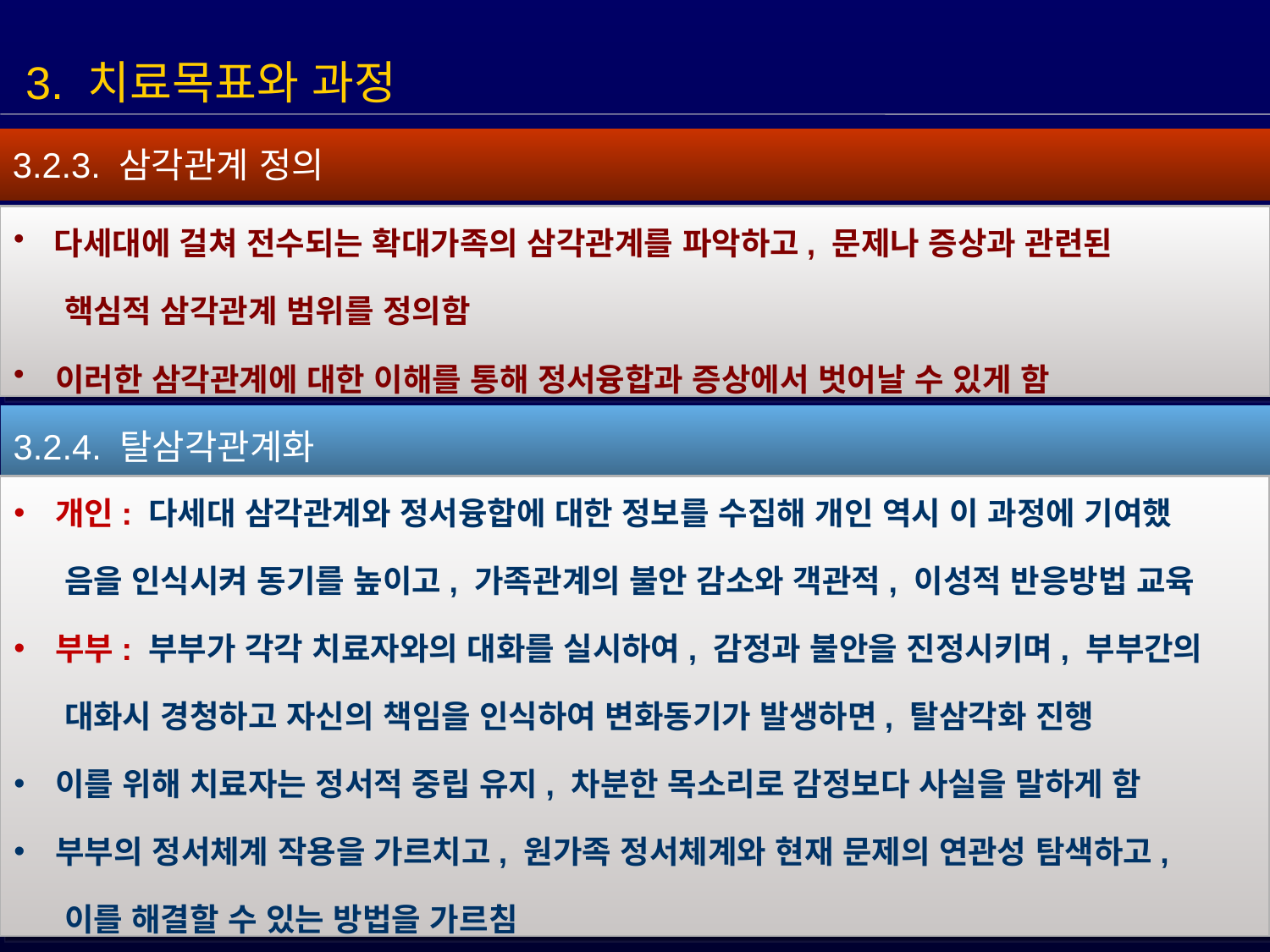

3. 치료목표와 과정

3.2.3. 삼각관계 정의
 다세대에 걸쳐 전수되는 확대가족의 삼각관계를 파악하고, 문제나 증상과 관련된
  핵심적 삼각관계 범위를 정의함
 이러한 삼각관계에 대한 이해를 통해 정서융합과 증상에서 벗어날 수 있게 함
3.2.4. 탈삼각관계화
 개인: 다세대 삼각관계와 정서융합에 대한 정보를 수집해 개인 역시 이 과정에 기여했
  음을 인식시켜 동기를 높이고, 가족관계의 불안 감소와 객관적, 이성적 반응방법 교육
 부부: 부부가 각각 치료자와의 대화를 실시하여, 감정과 불안을 진정시키며, 부부간의
  대화시 경청하고 자신의 책임을 인식하여 변화동기가 발생하면, 탈삼각화 진행
 이를 위해 치료자는 정서적 중립 유지, 차분한 목소리로 감정보다 사실을 말하게 함
 부부의 정서체계 작용을 가르치고, 원가족 정서체계와 현재 문제의 연관성 탐색하고,
  이를 해결할 수 있는 방법을 가르침